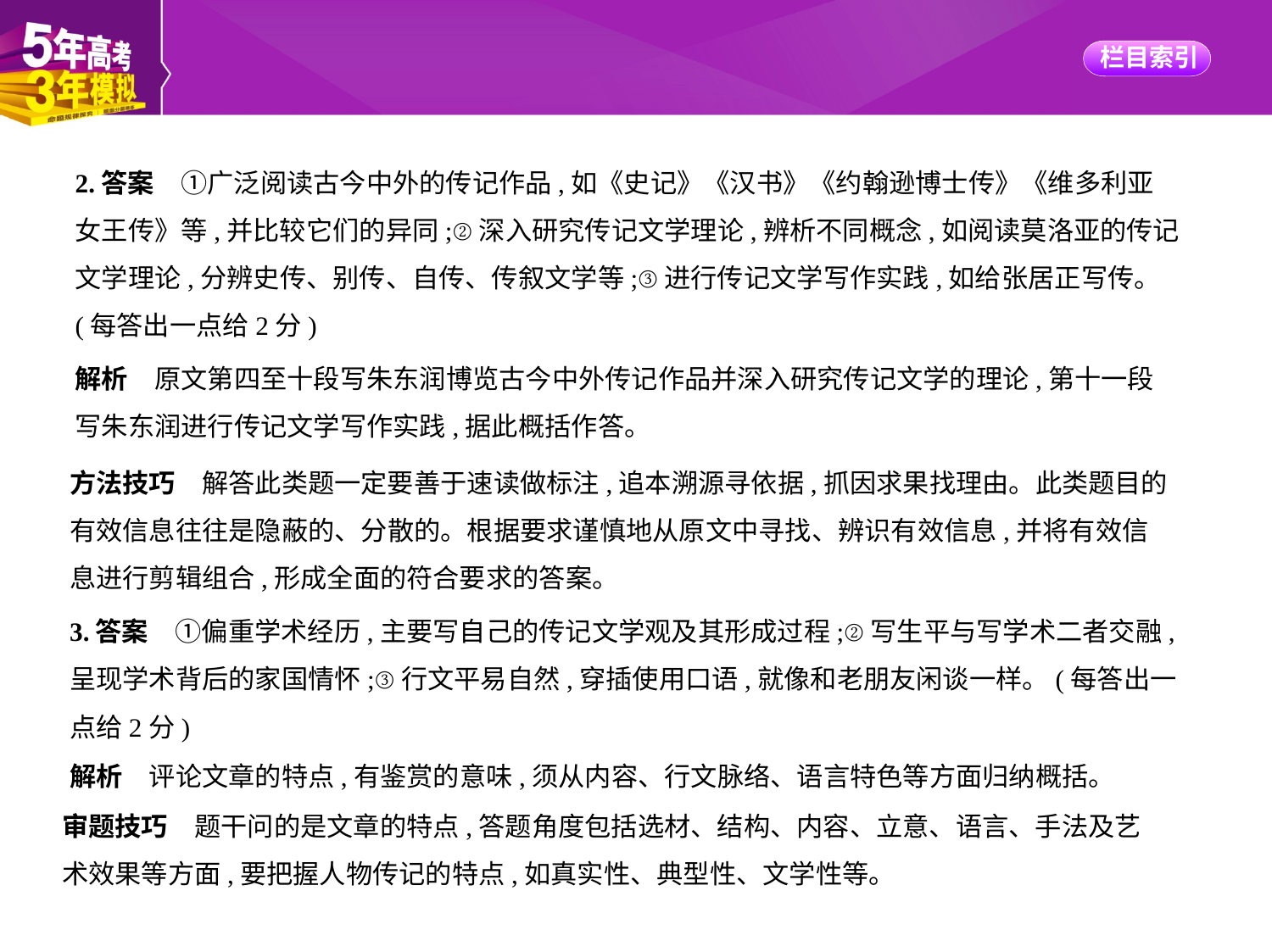

2.答案　①广泛阅读古今中外的传记作品,如《史记》《汉书》《约翰逊博士传》《维多利亚
女王传》等,并比较它们的异同;②深入研究传记文学理论,辨析不同概念,如阅读莫洛亚的传记
文学理论,分辨史传、别传、自传、传叙文学等;③进行传记文学写作实践,如给张居正写传。
(每答出一点给2分)
解析　原文第四至十段写朱东润博览古今中外传记作品并深入研究传记文学的理论,第十一段
写朱东润进行传记文学写作实践,据此概括作答。
方法技巧　解答此类题一定要善于速读做标注,追本溯源寻依据,抓因求果找理由。此类题目的
有效信息往往是隐蔽的、分散的。根据要求谨慎地从原文中寻找、辨识有效信息,并将有效信
息进行剪辑组合,形成全面的符合要求的答案。
3.答案　①偏重学术经历,主要写自己的传记文学观及其形成过程;②写生平与写学术二者交融,
呈现学术背后的家国情怀;③行文平易自然,穿插使用口语,就像和老朋友闲谈一样。(每答出一
点给2分)
解析　评论文章的特点,有鉴赏的意味,须从内容、行文脉络、语言特色等方面归纳概括。
审题技巧　题干问的是文章的特点,答题角度包括选材、结构、内容、立意、语言、手法及艺
术效果等方面,要把握人物传记的特点,如真实性、典型性、文学性等。